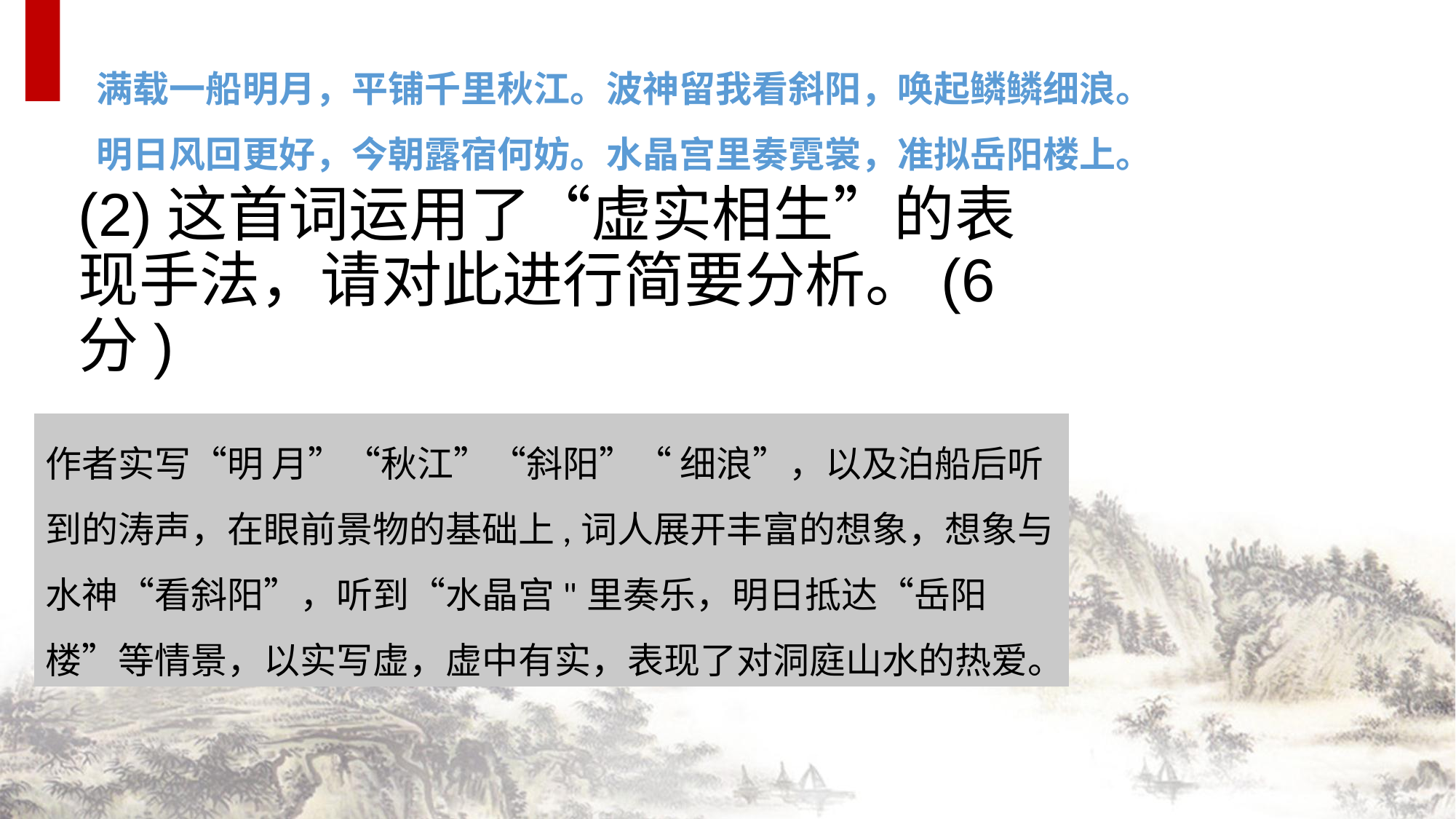

满载一船明月，平铺千里秋江。波神留我看斜阳，唤起鳞鳞细浪。
明日风回更好，今朝露宿何妨。水晶宫里奏霓裳，准拟岳阳楼上。
(2)这首词运用了“虚实相生”的表现手法，请对此进行简要分析。(6分)
作者实写“明 月”“秋江”“斜阳”“ 细浪”，以及泊船后听到的涛声，在眼前景物的基础上,词人展开丰富的想象，想象与水神“看斜阳”，听到“水晶宫"里奏乐，明日抵达“岳阳楼”等情景，以实写虚，虚中有实，表现了对洞庭山水的热爱。